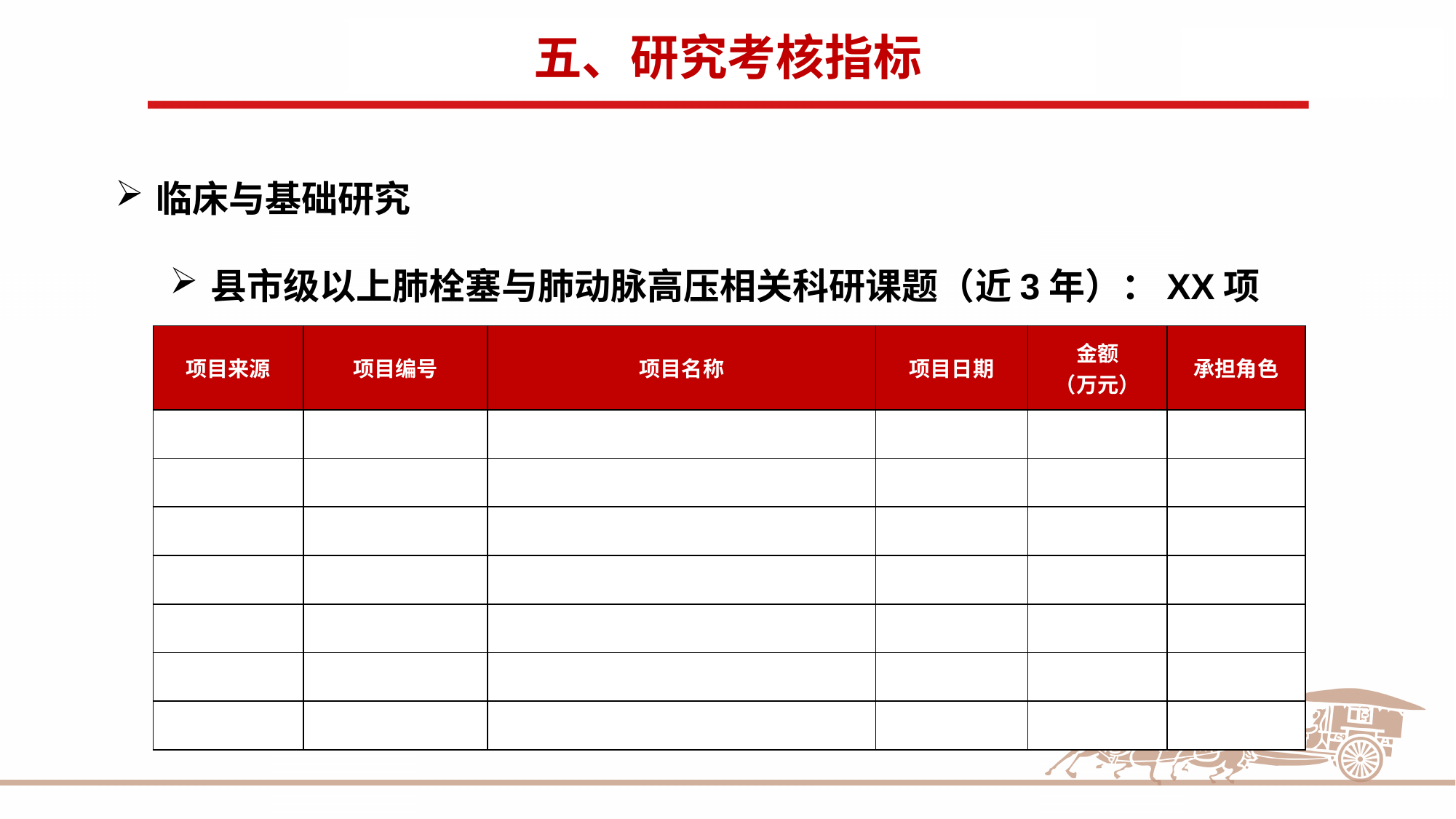

五、研究考核指标
临床与基础研究
县市级以上肺栓塞与肺动脉高压相关科研课题（近3年）：XX项
| 项目来源 | 项目编号 | 项目名称 | 项目日期 | 金额 （万元） | 承担角色 |
| --- | --- | --- | --- | --- | --- |
|  |  |  |  |  |  |
|  |  |  |  |  |  |
|  |  |  |  |  |  |
|  |  |  |  |  |  |
|  |  |  |  |  |  |
|  |  |  |  |  |  |
|  |  |  |  |  |  |